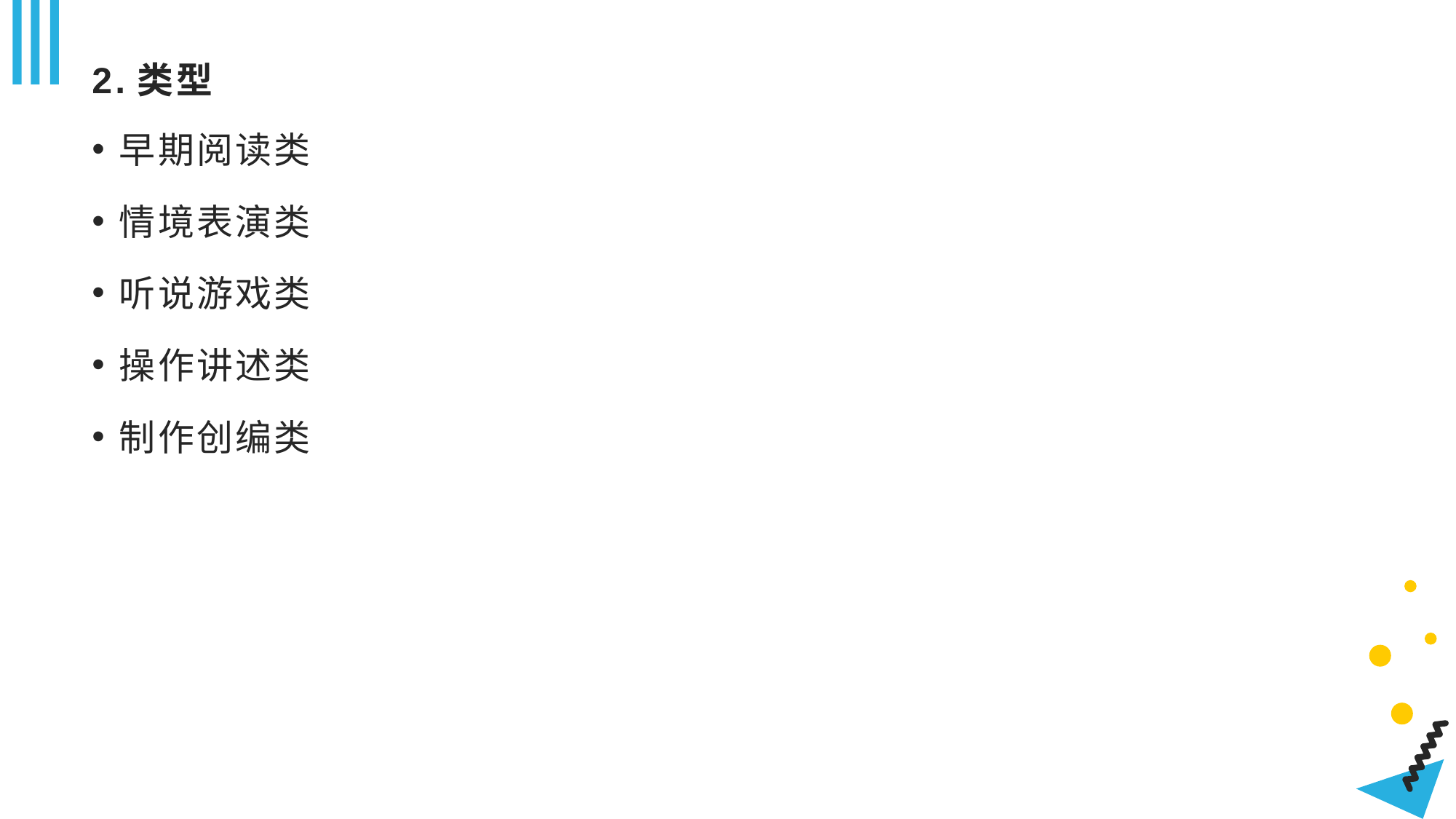

# 2.类型
早期阅读类
情境表演类
听说游戏类
操作讲述类
制作创编类